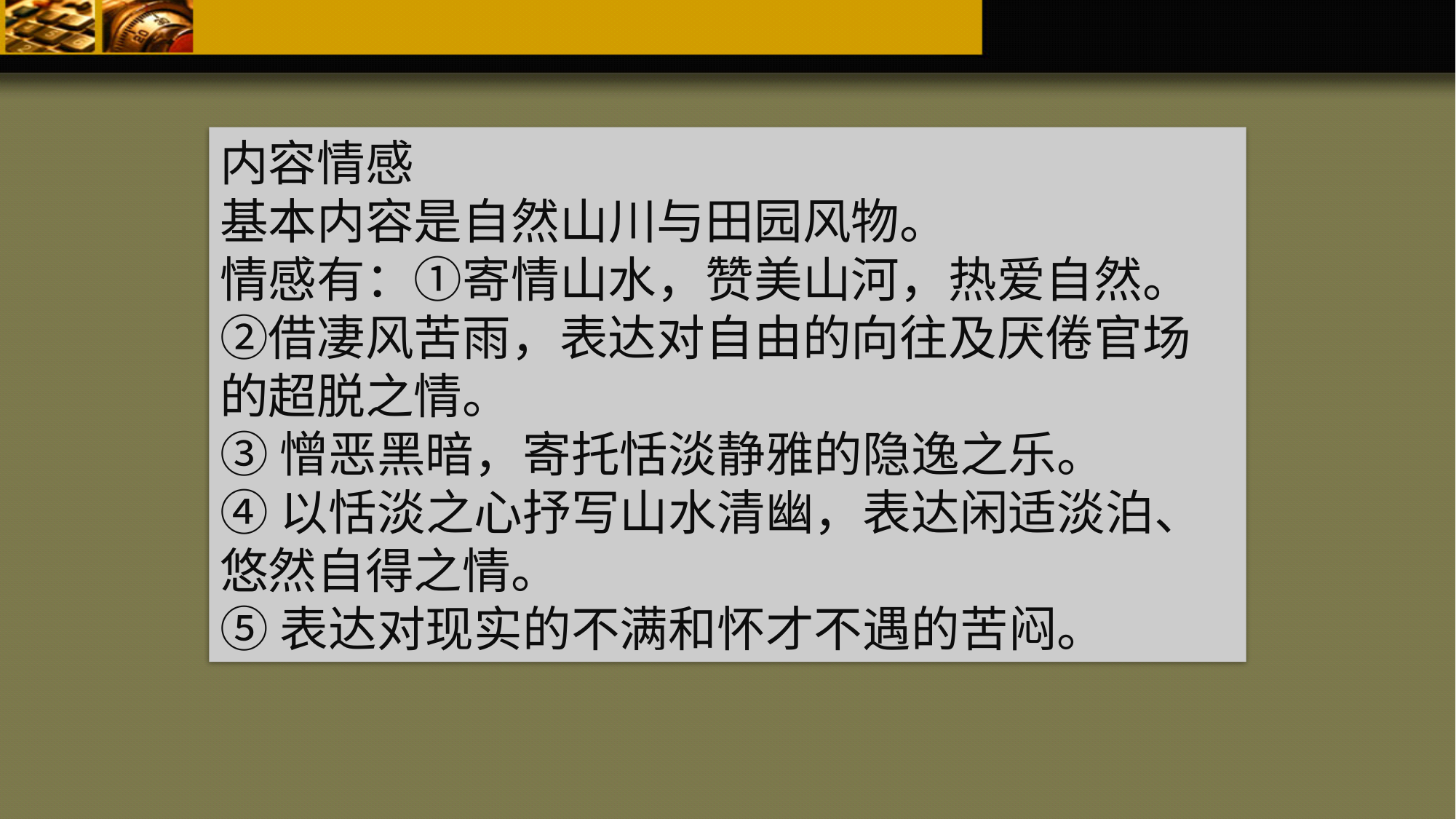

内容情感
基本内容是自然山川与田园风物。
情感有：①寄情山水，赞美山河，热爱自然。②借凄风苦雨，表达对自由的向往及厌倦官场的超脱之情。
③憎恶黑暗，寄托恬淡静雅的隐逸之乐。
④以恬淡之心抒写山水清幽，表达闲适淡泊、悠然自得之情。
⑤表达对现实的不满和怀才不遇的苦闷。